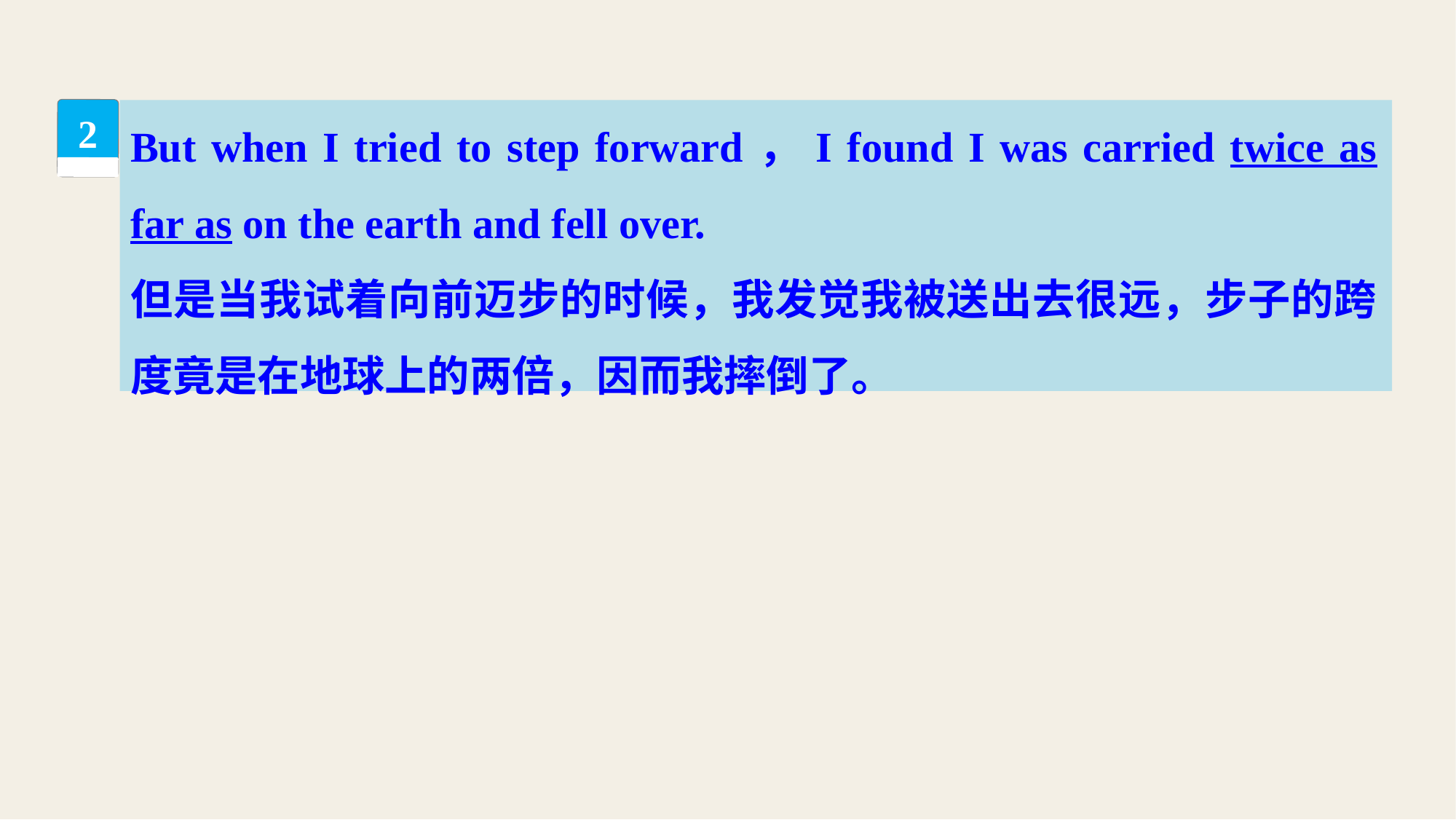

But when I tried to step forward，I found I was carried twice as far as on the earth and fell over.
但是当我试着向前迈步的时候，我发觉我被送出去很远，步子的跨度竟是在地球上的两倍，因而我摔倒了。

2